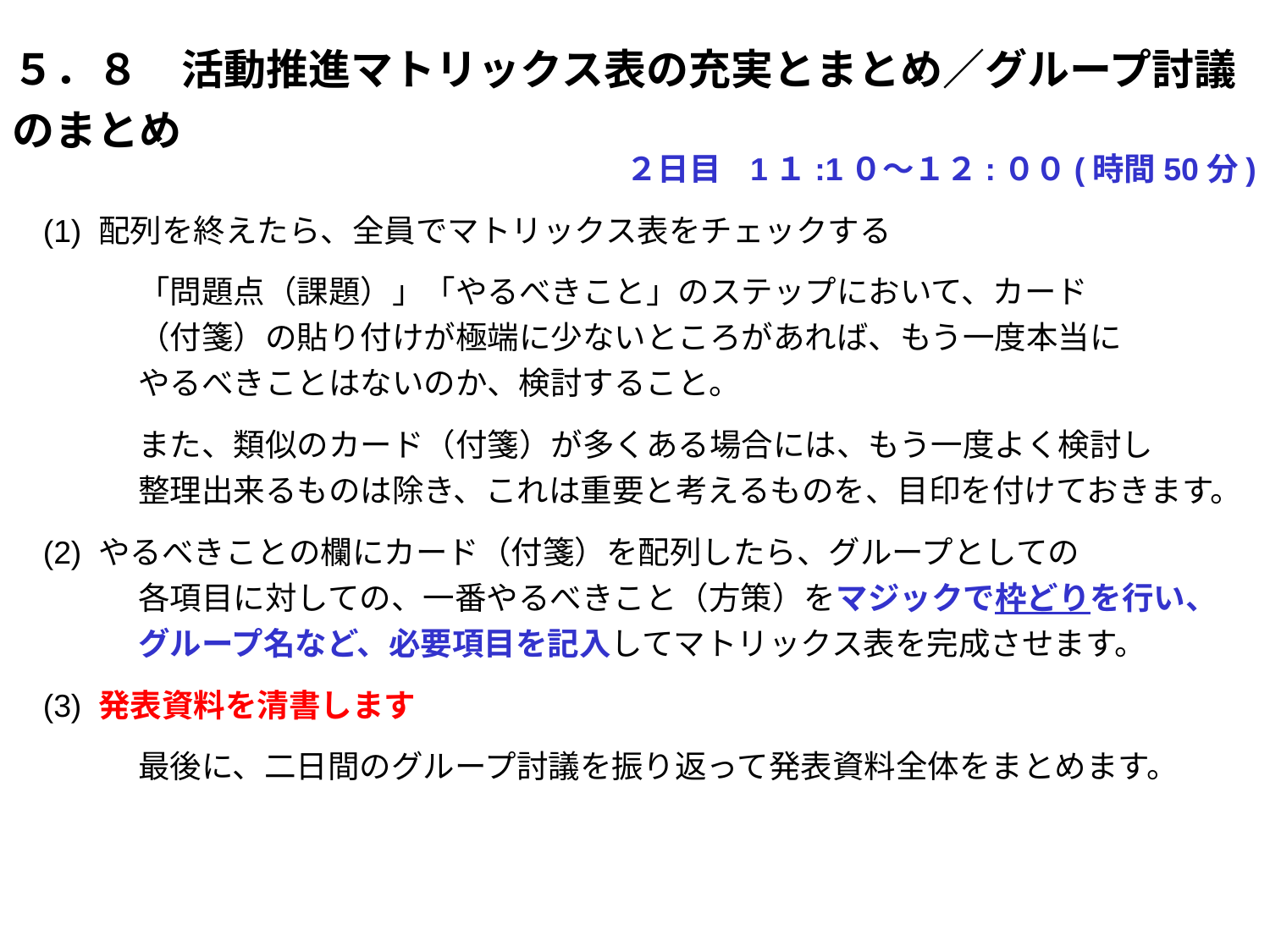

５．８　活動推進マトリックス表の充実とまとめ／グループ討議のまとめ
　　　　　　　　　２日目   1１:1０～１２:００(時間50分)
(1) 配列を終えたら、全員でマトリックス表をチェックする
　　　「問題点（課題）」「やるべきこと」のステップにおいて、カード
　　　（付箋）の貼り付けが極端に少ないところがあれば、もう一度本当に
　　　やるべきことはないのか、検討すること。
　　　また、類似のカード（付箋）が多くある場合には、もう一度よく検討し
　　　整理出来るものは除き、これは重要と考えるものを、目印を付けておきます。
(2) やるべきことの欄にカード（付箋）を配列したら、グループとしての
　　　各項目に対しての、一番やるべきこと（方策）をマジックで枠どりを行い、　
　　　グループ名など、必要項目を記入してマトリックス表を完成させます。
(3) 発表資料を清書します
　　　最後に、二日間のグループ討議を振り返って発表資料全体をまとめます。